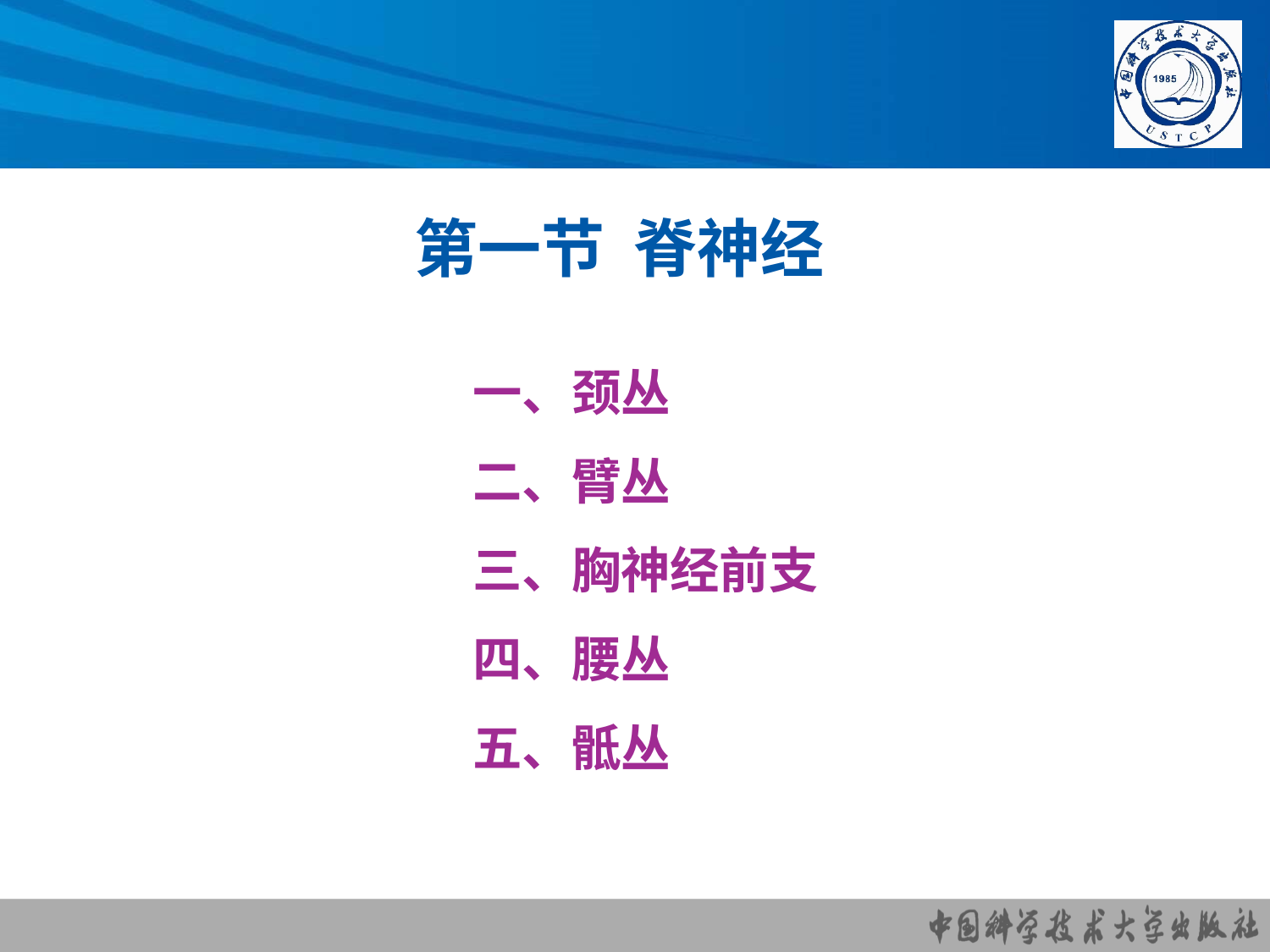

# 第一节  脊神经
一、颈丛
二、臂丛
三、胸神经前支
四、腰丛
五、骶丛